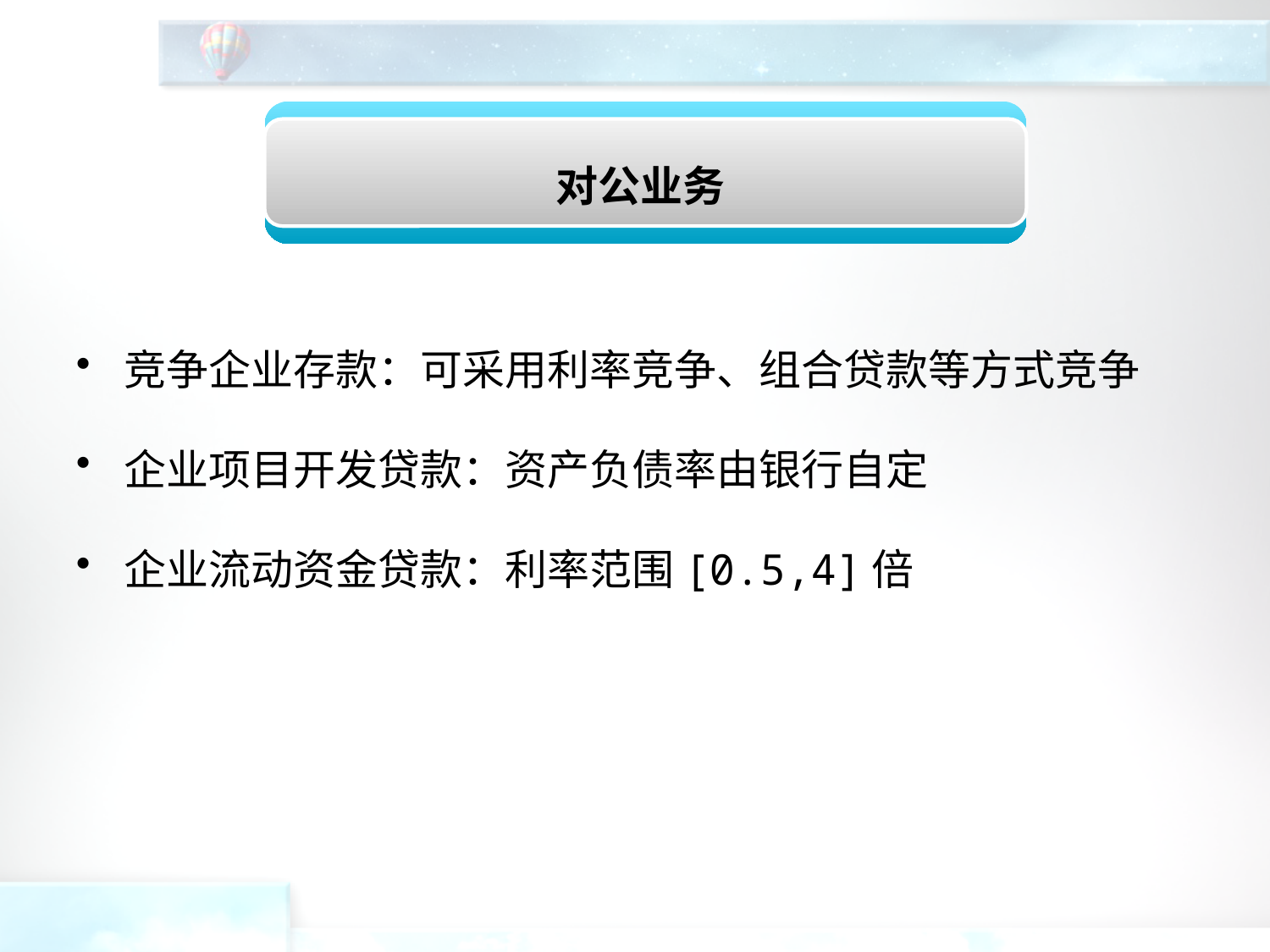

对公业务
竞争企业存款：可采用利率竞争、组合贷款等方式竞争
企业项目开发贷款：资产负债率由银行自定
企业流动资金贷款：利率范围[0.5,4]倍